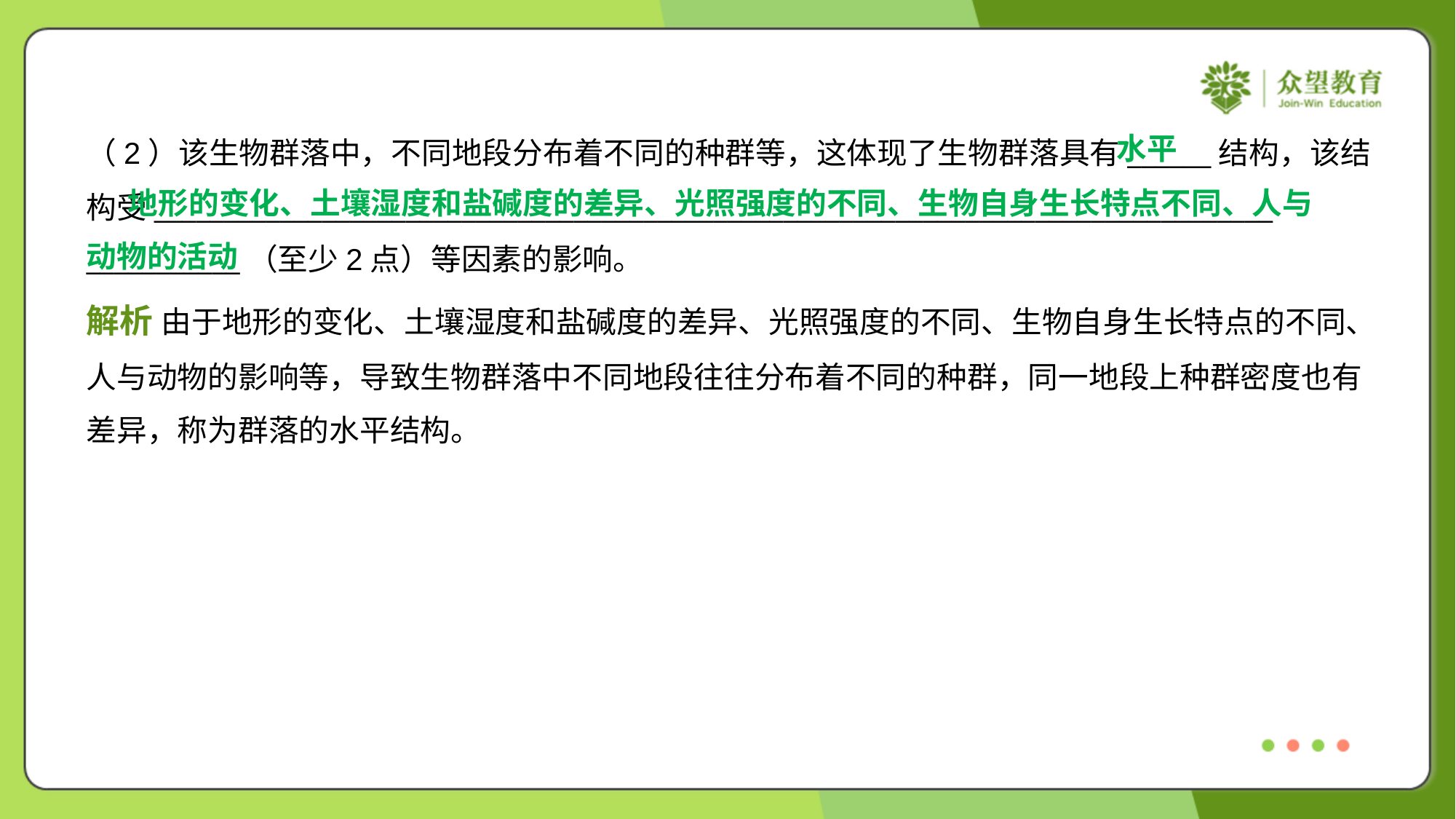

水平
（2）该生物群落中，不同地段分布着不同的种群等，这体现了生物群落具有______结构，该结
构受________________________________________________________________________________
___________（至少2点）等因素的影响。
     地形的变化、土壤湿度和盐碱度的差异、光照强度的不同、生物自身生长特点不同、人与
动物的活动
解析 由于地形的变化、土壤湿度和盐碱度的差异、光照强度的不同、生物自身生长特点的不同、
人与动物的影响等，导致生物群落中不同地段往往分布着不同的种群，同一地段上种群密度也有
差异，称为群落的水平结构。